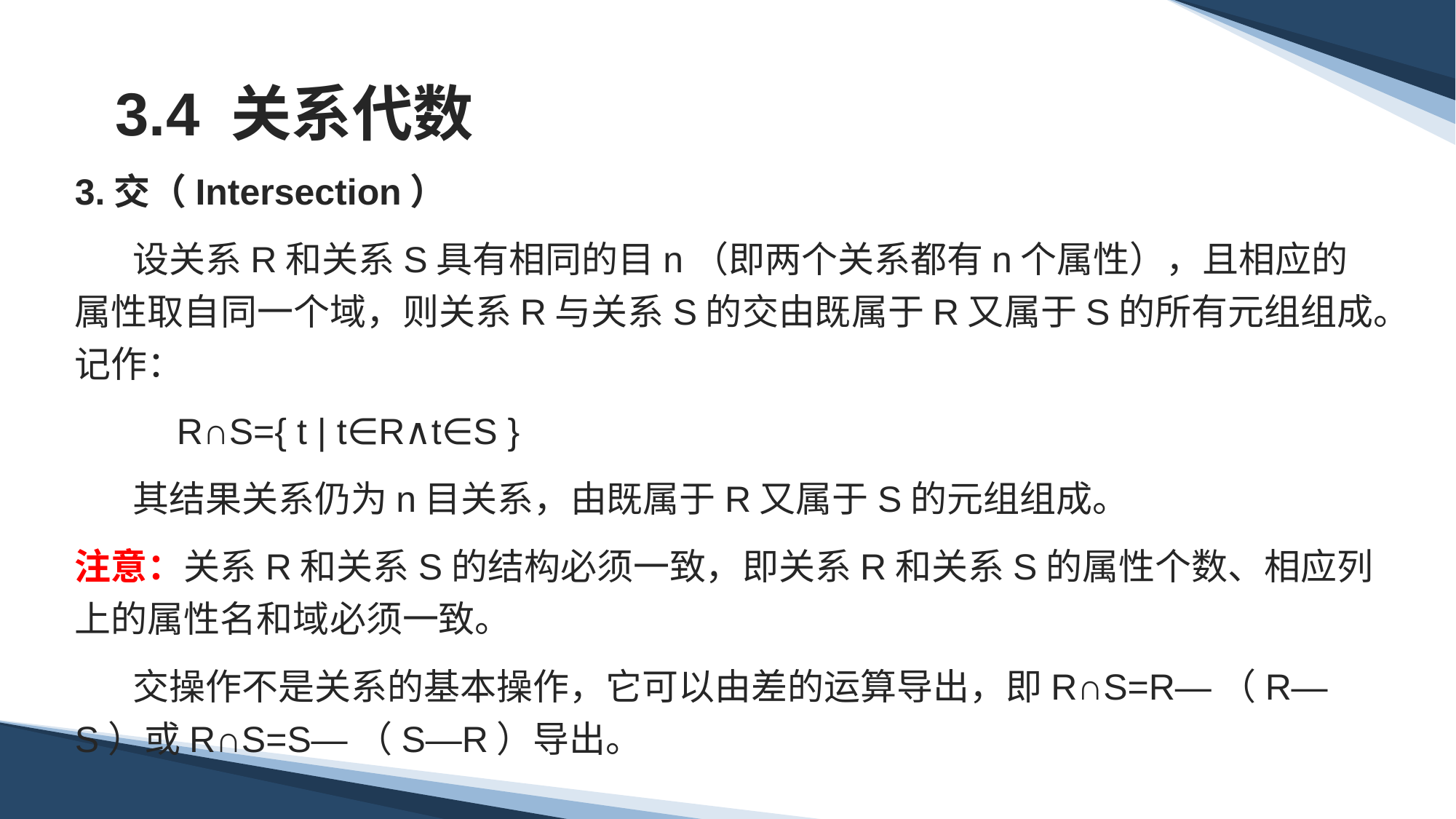

# 3.4 关系代数
3.交（Intersection）
      设关系R和关系S具有相同的目n（即两个关系都有n个属性），且相应的属性取自同一个域，则关系R与关系S的交由既属于R又属于S的所有元组组成。记作：
          R∩S={ t | t∈R∧t∈S }
      其结果关系仍为n目关系，由既属于R又属于S的元组组成。
注意：关系R和关系S的结构必须一致，即关系R和关系S的属性个数、相应列上的属性名和域必须一致。
      交操作不是关系的基本操作，它可以由差的运算导出，即R∩S=R—（R—S）或R∩S=S—（S—R）导出。